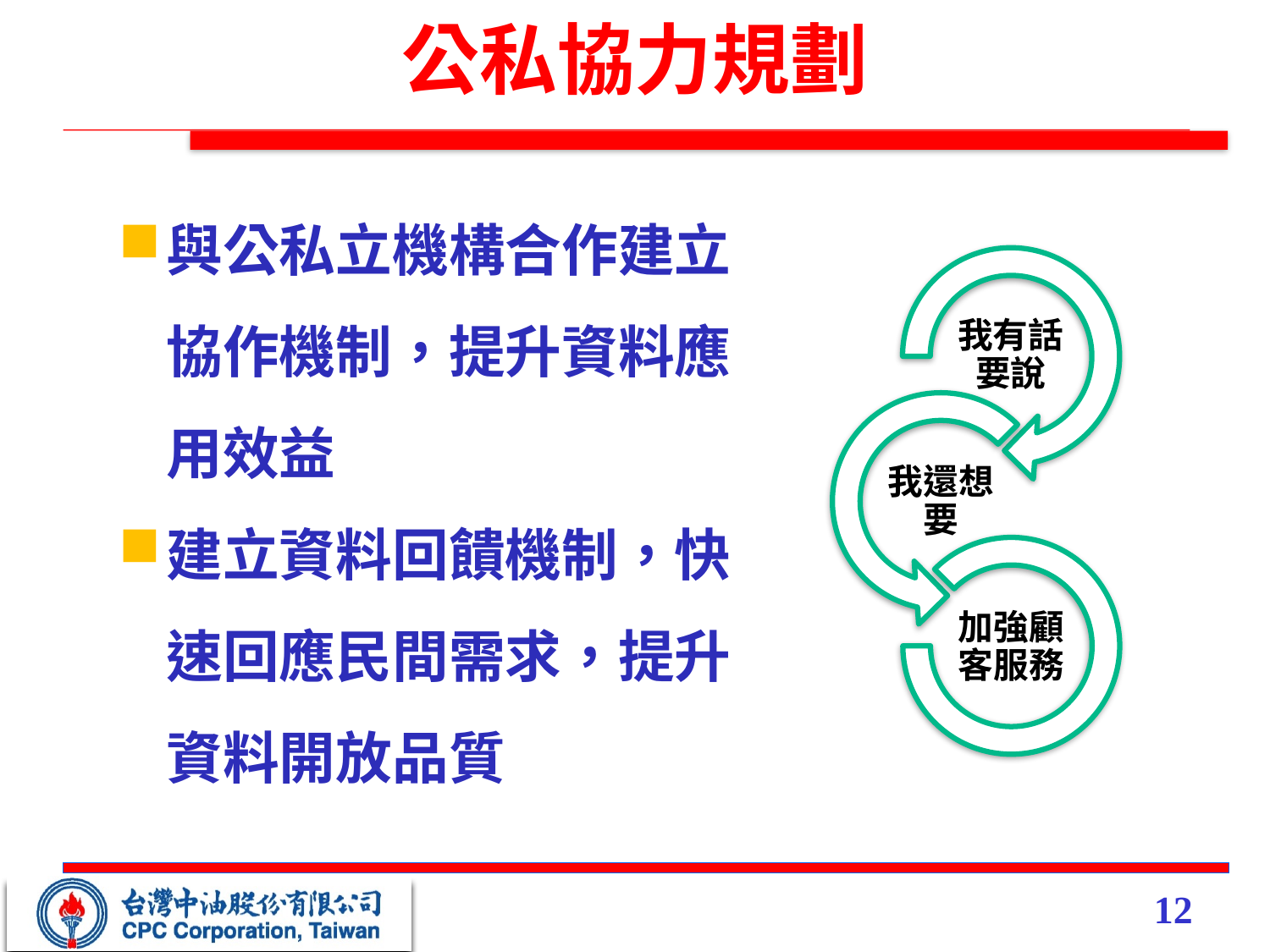

# 公私協力規劃
與公私立機構合作建立協作機制，提升資料應用效益
建立資料回饋機制，快速回應民間需求，提升資料開放品質

我有話要說
我還想要
加強顧客服務